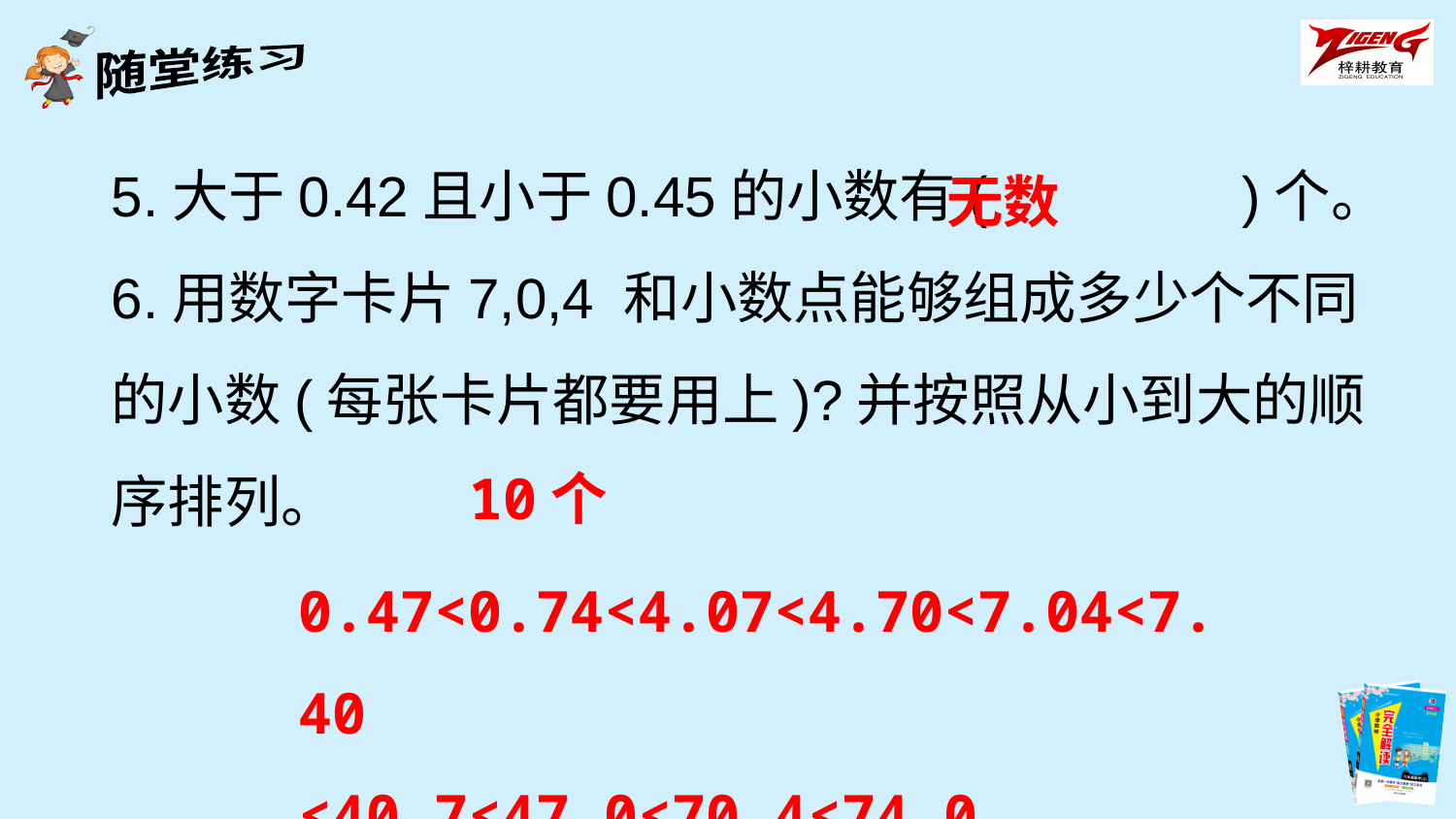

5.大于0.42且小于0.45的小数有(　　　　)个。
6.用数字卡片7,0,4 和小数点能够组成多少个不同的小数(每张卡片都要用上)?并按照从小到大的顺序排列。
无数
10个
0.47<0.74<4.07<4.70<7.04<7.40
<40.7<47.0<70.4<74.0